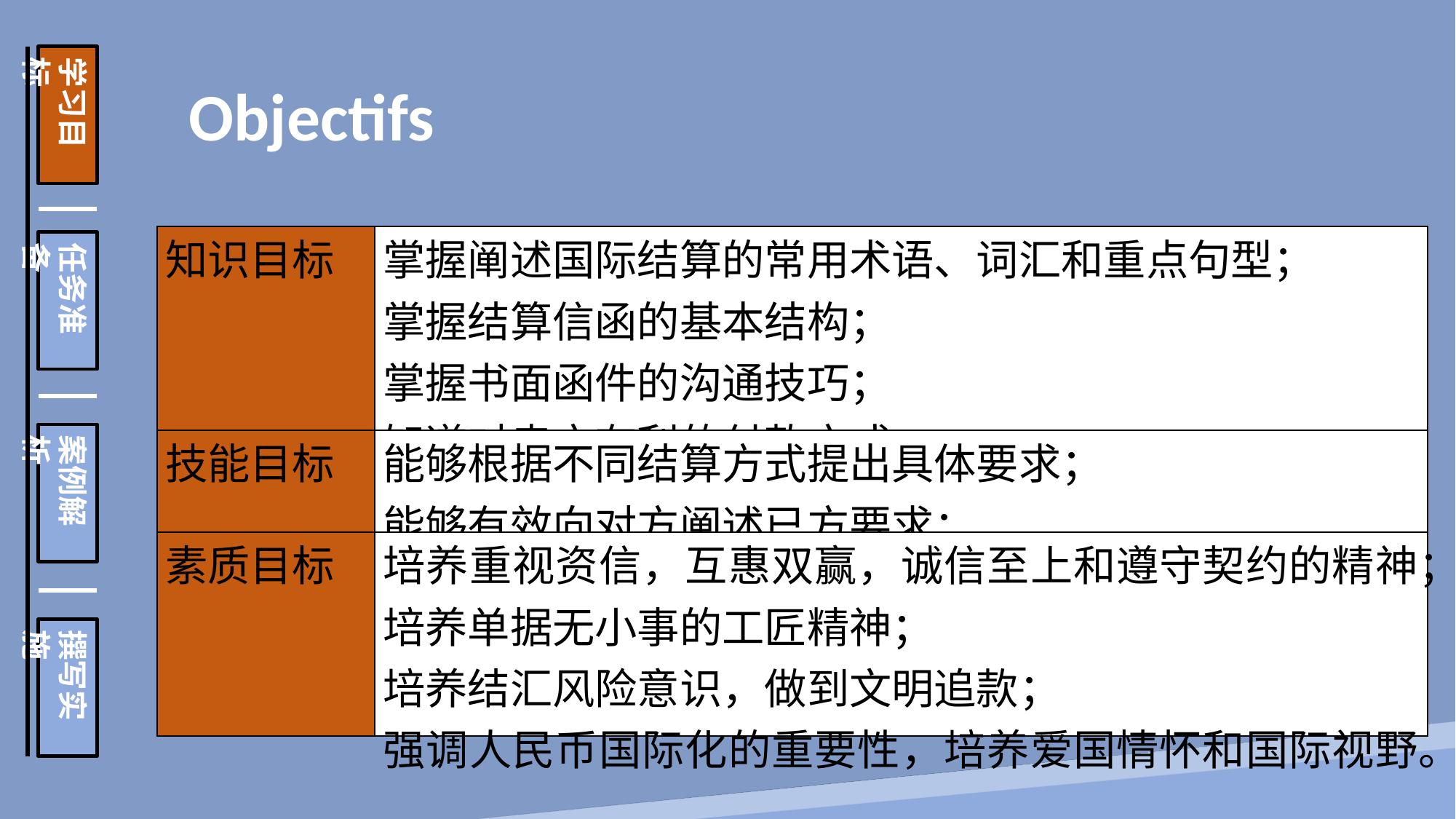

学习目标
任务准备
案例解析
撰写实施
Objectifs
| 知识目标 | 掌握阐述国际结算的常用术语、词汇和重点句型； 掌握结算信函的基本结构； 掌握书面函件的沟通技巧； 知道对卖方有利的付款方式； |
| --- | --- |
| 技能目标 | 能够根据不同结算方式提出具体要求； 能够有效向对方阐述已方要求； |
| 素质目标 | 培养重视资信，互惠双赢，诚信至上和遵守契约的精神； 培养单据无小事的工匠精神； 培养结汇风险意识，做到文明追款； 强调人民币国际化的重要性，培养爱国情怀和国际视野。 |